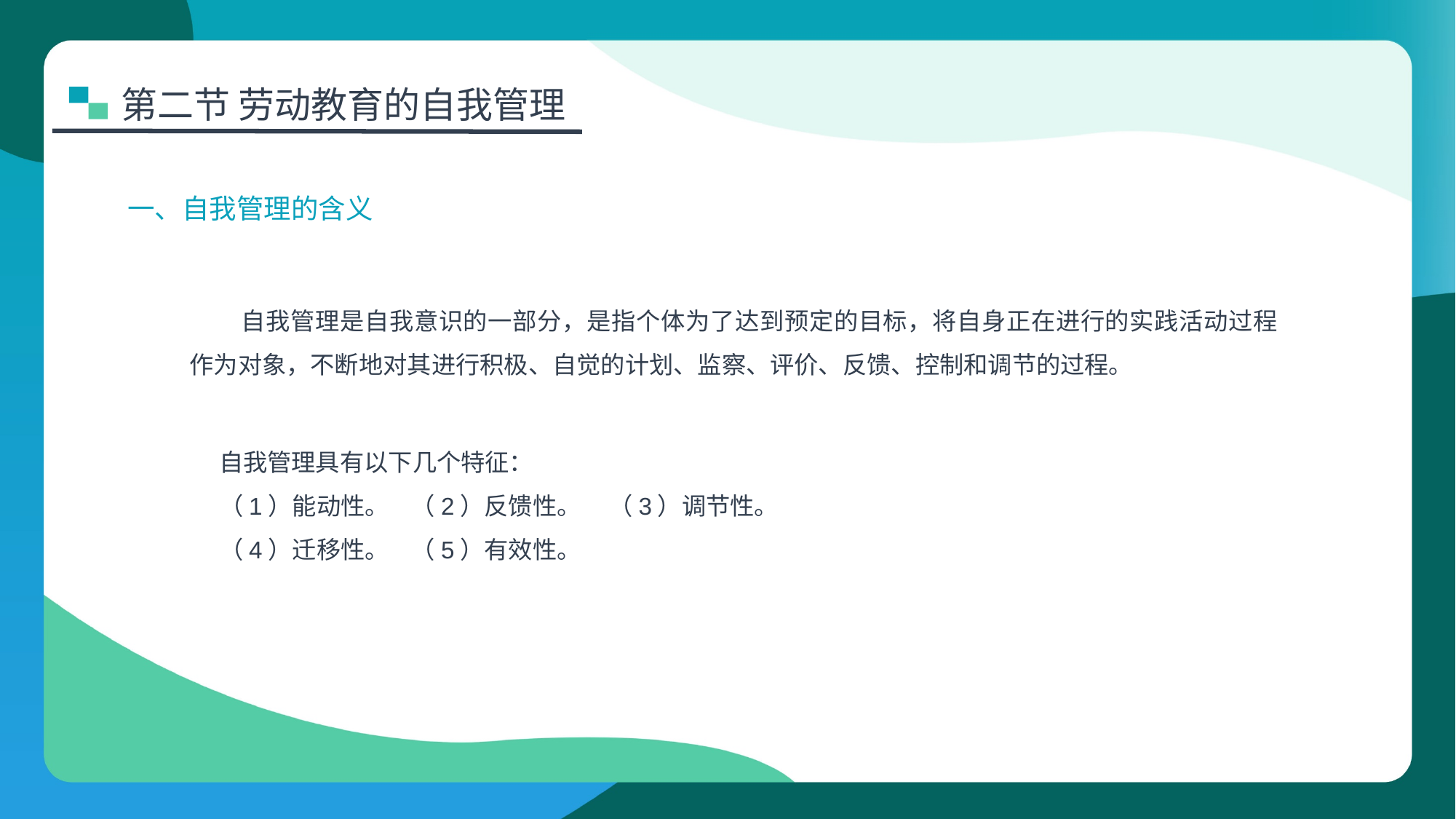

第二节 劳动教育的自我管理

一、自我管理的含义
自我管理是自我意识的一部分，是指个体为了达到预定的目标，将自身正在进行的实践活动过程作为对象，不断地对其进行积极、自觉的计划、监察、评价、反馈、控制和调节的过程。
自我管理具有以下几个特征：
（1）能动性。    （2）反馈性。     （3）调节性。
（4）迁移性。    （5）有效性。